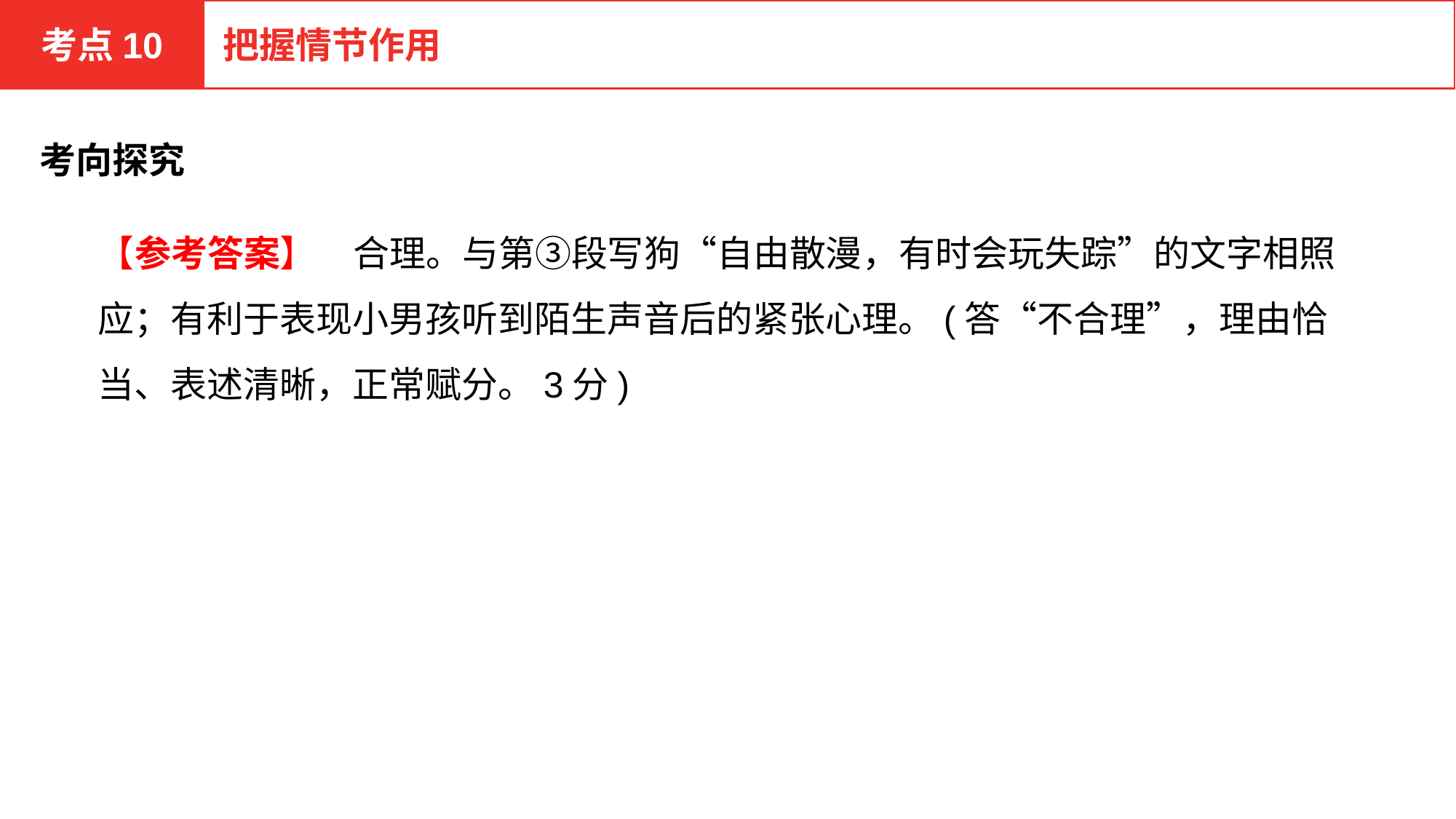

考点10
把握情节作用
考向探究

【参考答案】　合理。与第③段写狗“自由散漫，有时会玩失踪”的文字相照应；有利于表现小男孩听到陌生声音后的紧张心理。(答“不合理”，理由恰当、表述清晰，正常赋分。3分)